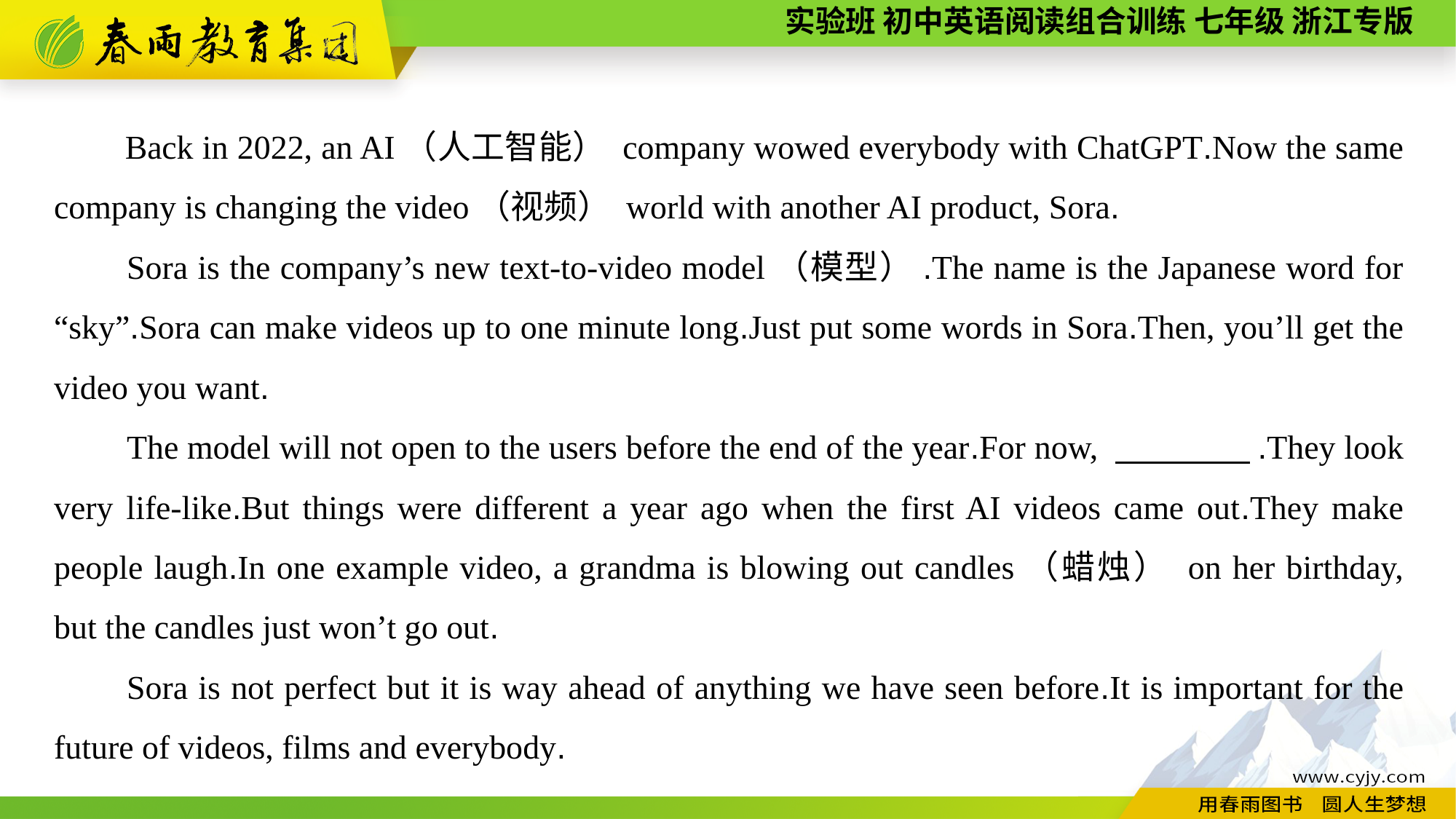

Back in 2022, an AI（人工智能） company wowed everybody with ChatGPT.Now the same company is changing the video（视频） world with another AI product, Sora.
Sora is the company’s new text-to-video model（模型）.The name is the Japanese word for “sky”.Sora can make videos up to one minute long.Just put some words in Sora.Then, you’ll get the video you want.
The model will not open to the users before the end of the year.For now, 　　　　.They look very life-like.But things were different a year ago when the first AI videos came out.They make people laugh.In one example video, a grandma is blowing out candles（蜡烛） on her birthday, but the candles just won’t go out.
Sora is not perfect but it is way ahead of anything we have seen before.It is important for the future of videos, films and everybody.